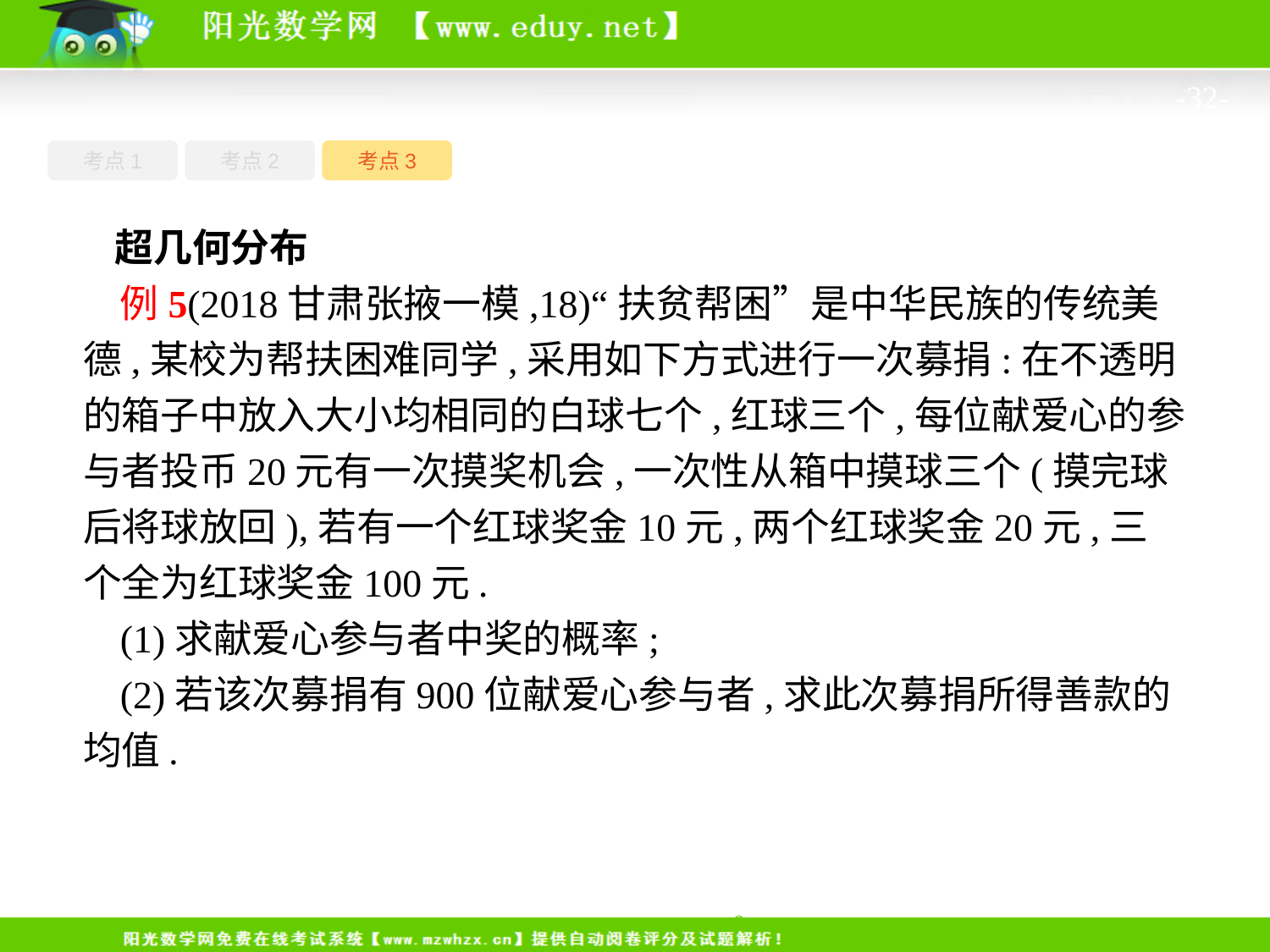

-32-
考点1
考点3
考点2
超几何分布
例5(2018甘肃张掖一模,18)“扶贫帮困”是中华民族的传统美德,某校为帮扶困难同学,采用如下方式进行一次募捐:在不透明的箱子中放入大小均相同的白球七个,红球三个,每位献爱心的参与者投币20元有一次摸奖机会,一次性从箱中摸球三个(摸完球后将球放回),若有一个红球奖金10元,两个红球奖金20元,三个全为红球奖金100元.
(1)求献爱心参与者中奖的概率;
(2)若该次募捐有900位献爱心参与者,求此次募捐所得善款的均值.